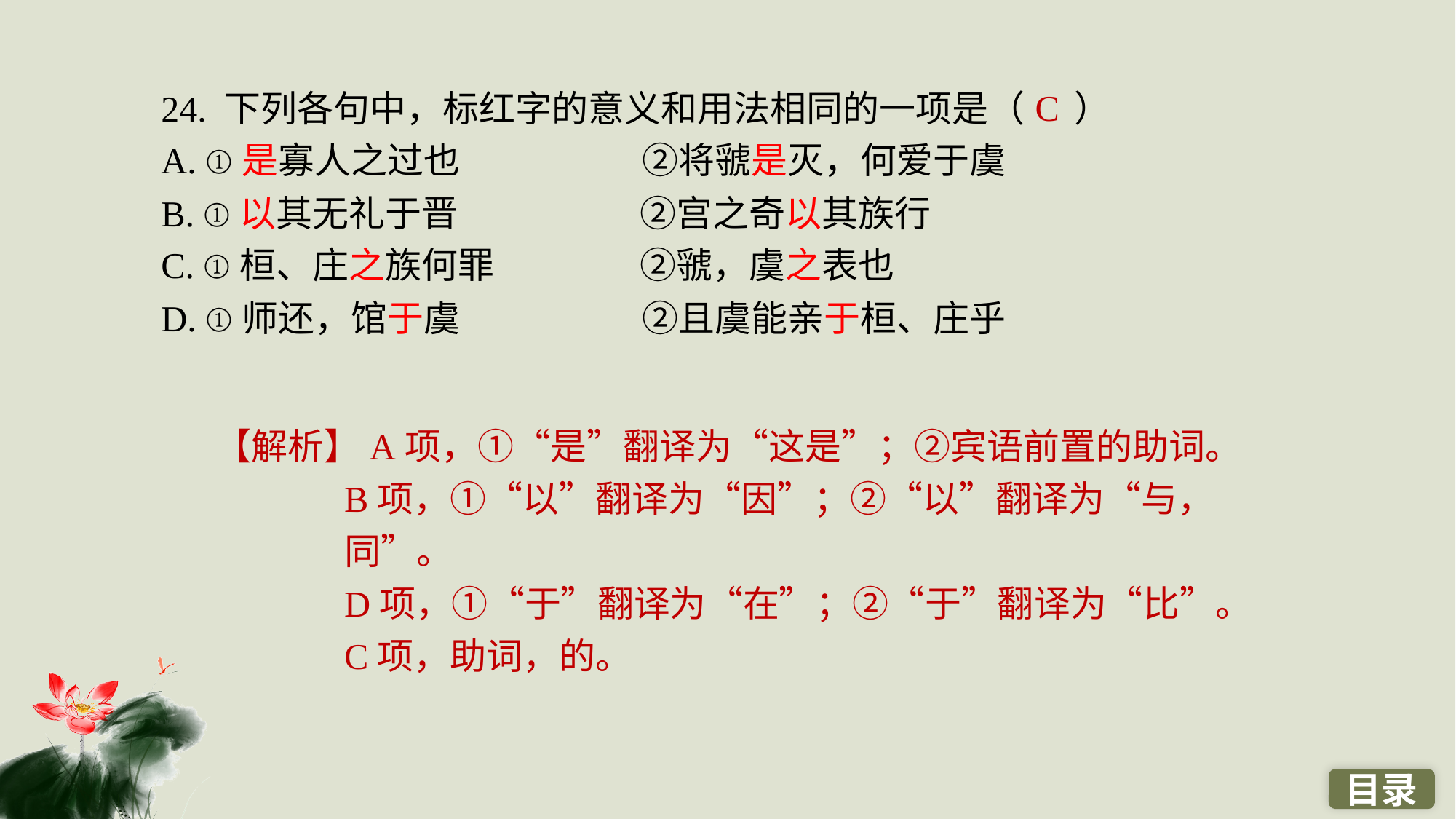

24. 下列各句中，标红字的意义和用法相同的一项是（      ）
A. ①是寡人之过也　　　　　②将虢是灭，何爱于虞
B. ①以其无礼于晋　　　　　②宫之奇以其族行
C. ①桓、庄之族何罪　　　　②虢，虞之表也
D. ①师还，馆于虞　　　　　②且虞能亲于桓、庄乎
C
【解析】A项，①“是”翻译为“这是”；②宾语前置的助词。
B项，①“以”翻译为“因”；②“以”翻译为“与，同”。
D项，①“于”翻译为“在”；②“于”翻译为“比”。
C项，助词，的。